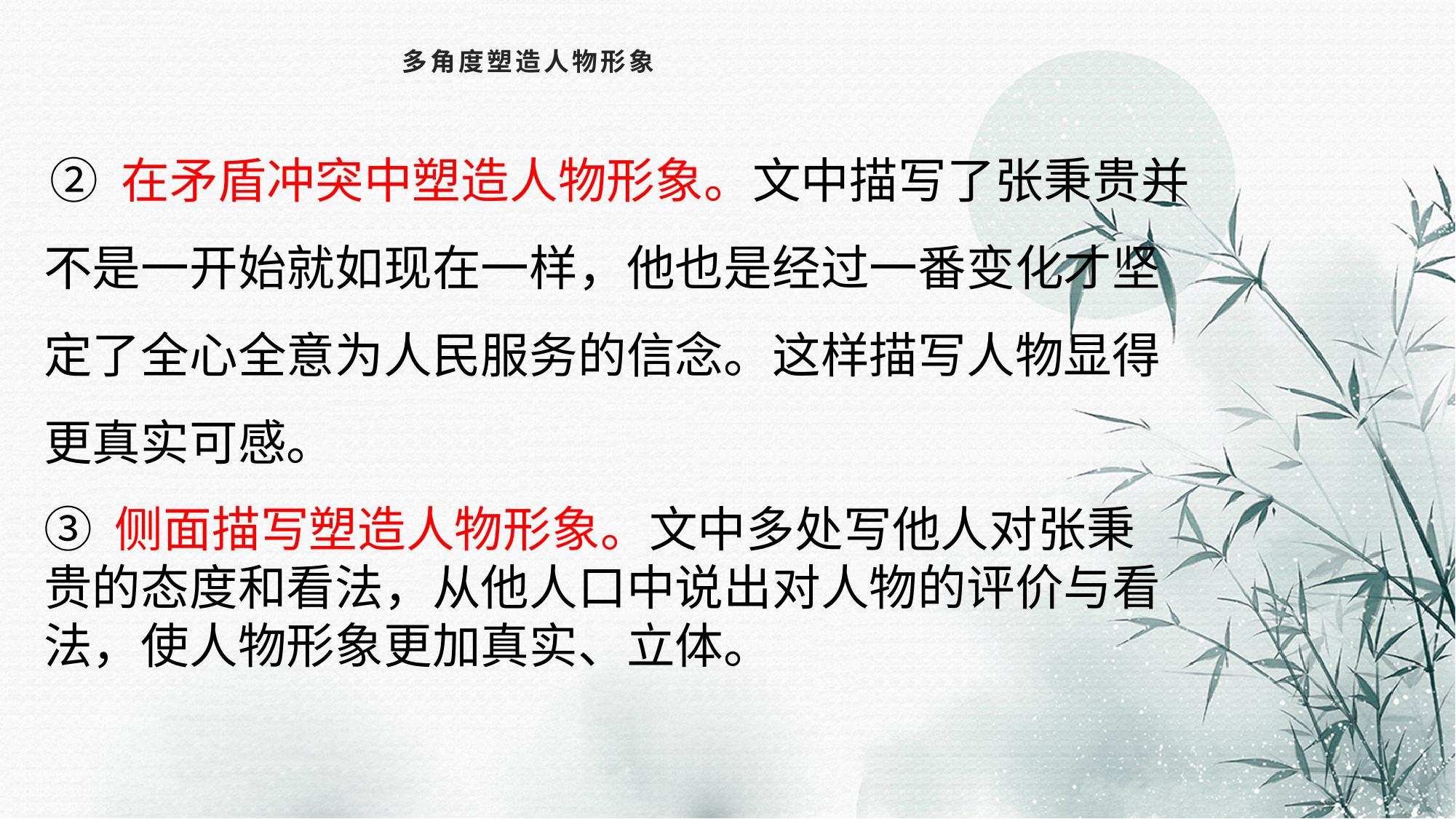

# 多角度塑造人物形象
 ② 在矛盾冲突中塑造人物形象。文中描写了张秉贵并不是一开始就如现在一样，他也是经过一番变化才坚定了全心全意为人民服务的信念。这样描写人物显得更真实可感。
③ 侧面描写塑造人物形象。文中多处写他人对张秉贵的态度和看法，从他人口中说出对人物的评价与看法，使人物形象更加真实、立体。